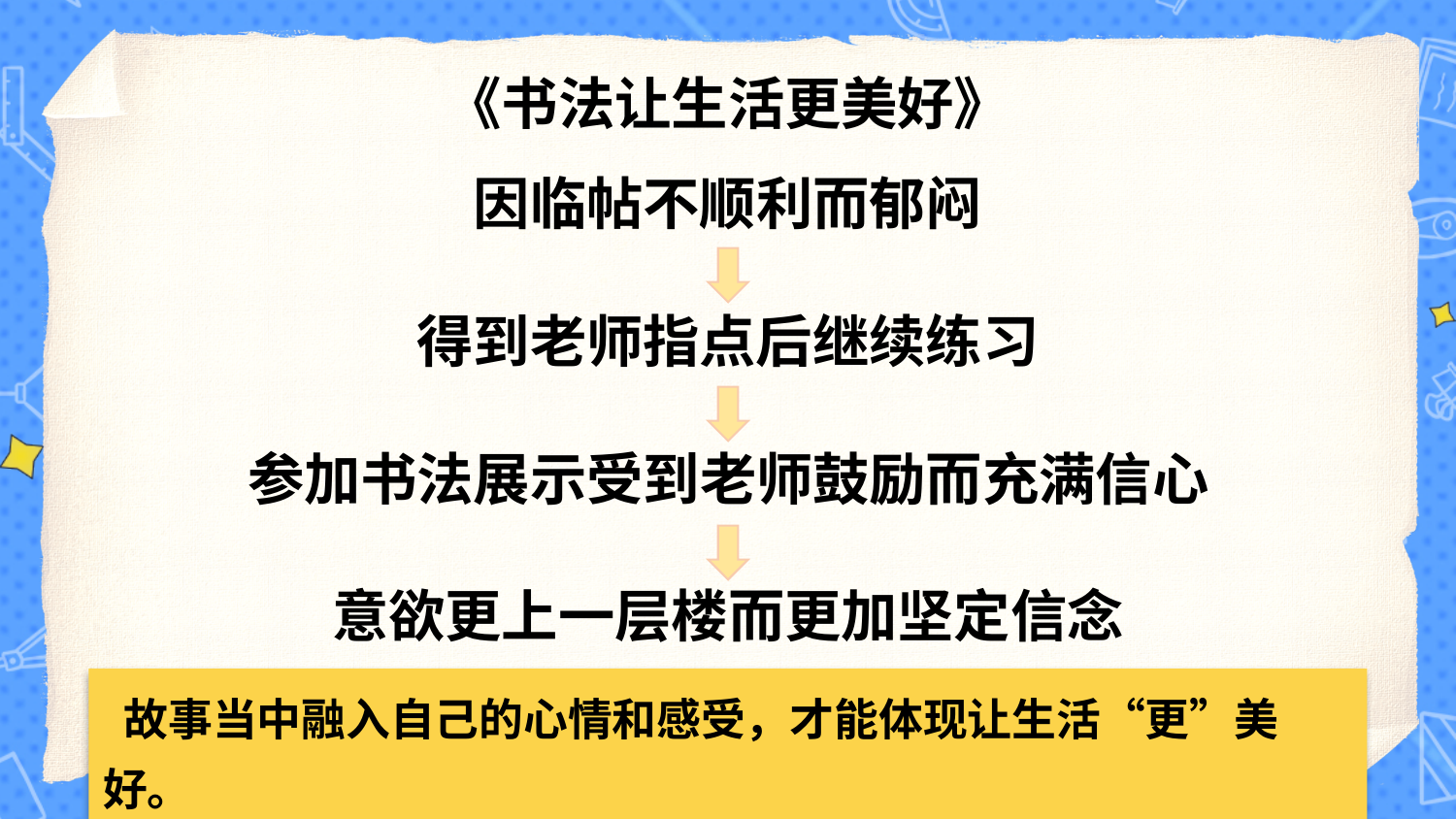

《书法让生活更美好》
因临帖不顺利而郁闷

得到老师指点后继续练习

参加书法展示受到老师鼓励而充满信心

意欲更上一层楼而更加坚定信念
 故事当中融入自己的心情和感受，才能体现让生活“更”美好。